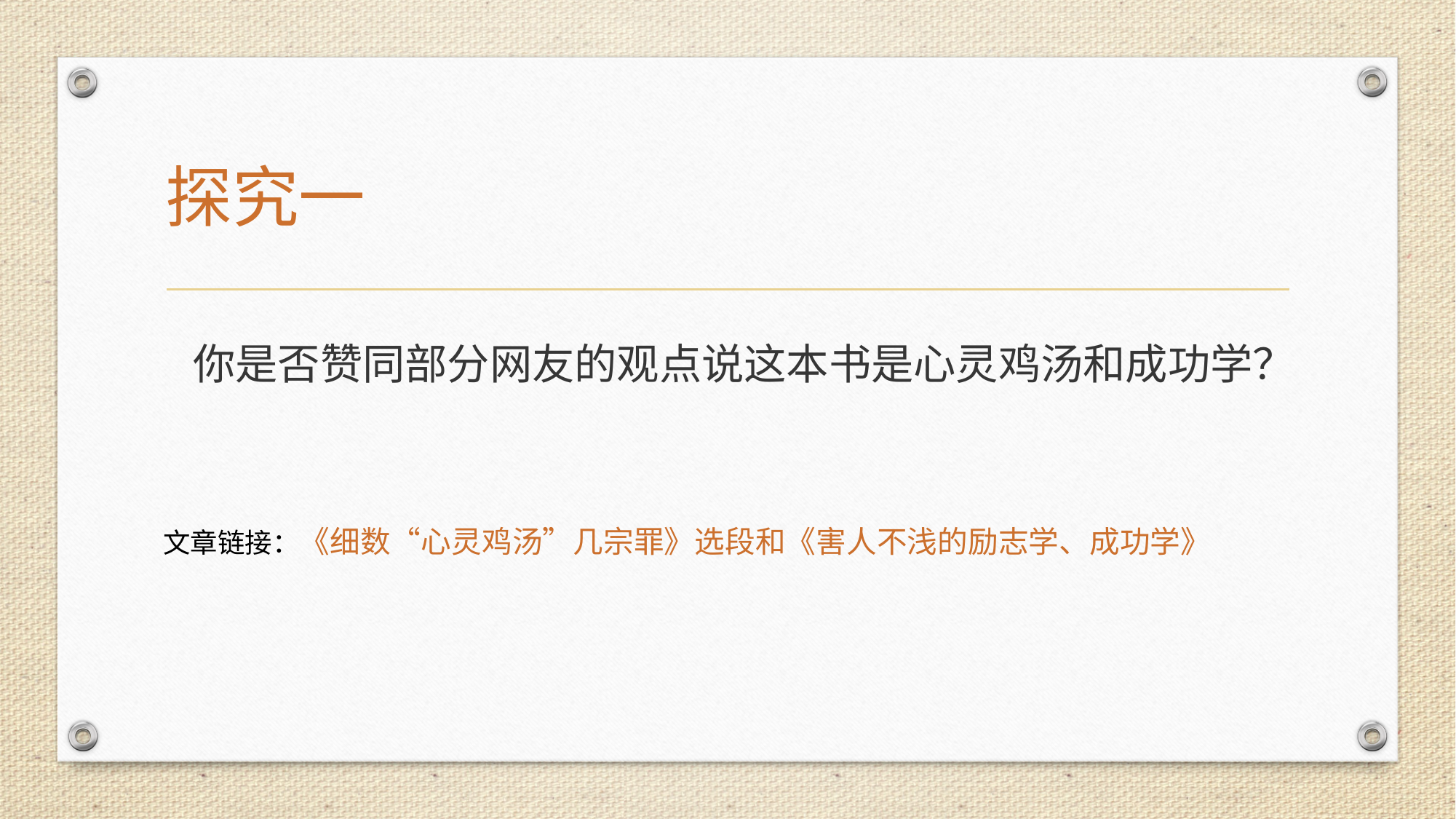

# 探究一
你是否赞同部分网友的观点说这本书是心灵鸡汤和成功学？
文章链接：《细数“心灵鸡汤”几宗罪》选段和《害人不浅的励志学、成功学》